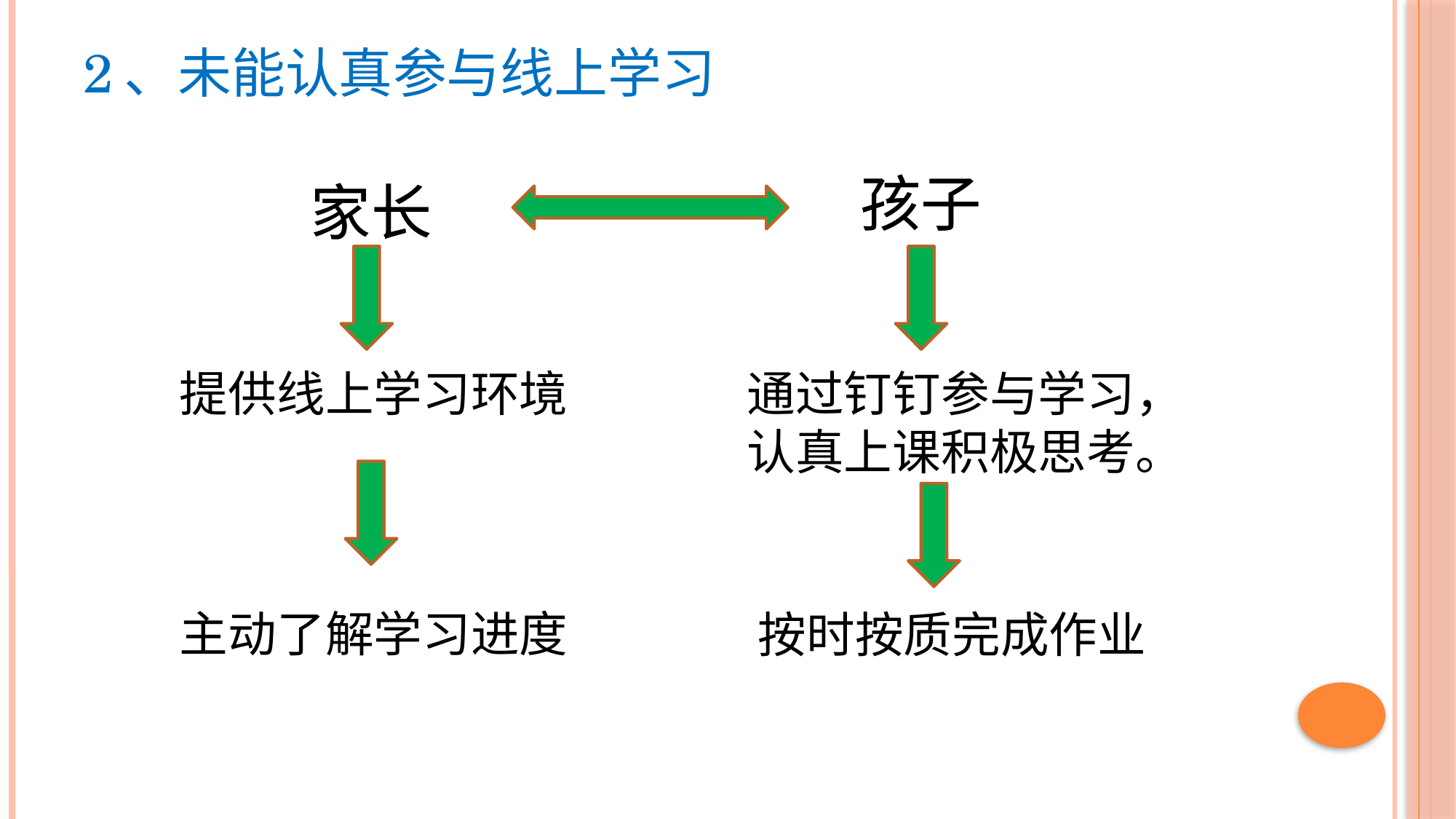

# 2、未能认真参与线上学习
孩子
孩子
家长
家长

提供线上学习环境
通过钉钉参与学习，认真上课积极思考。

主动了解学习进度
按时按质完成作业